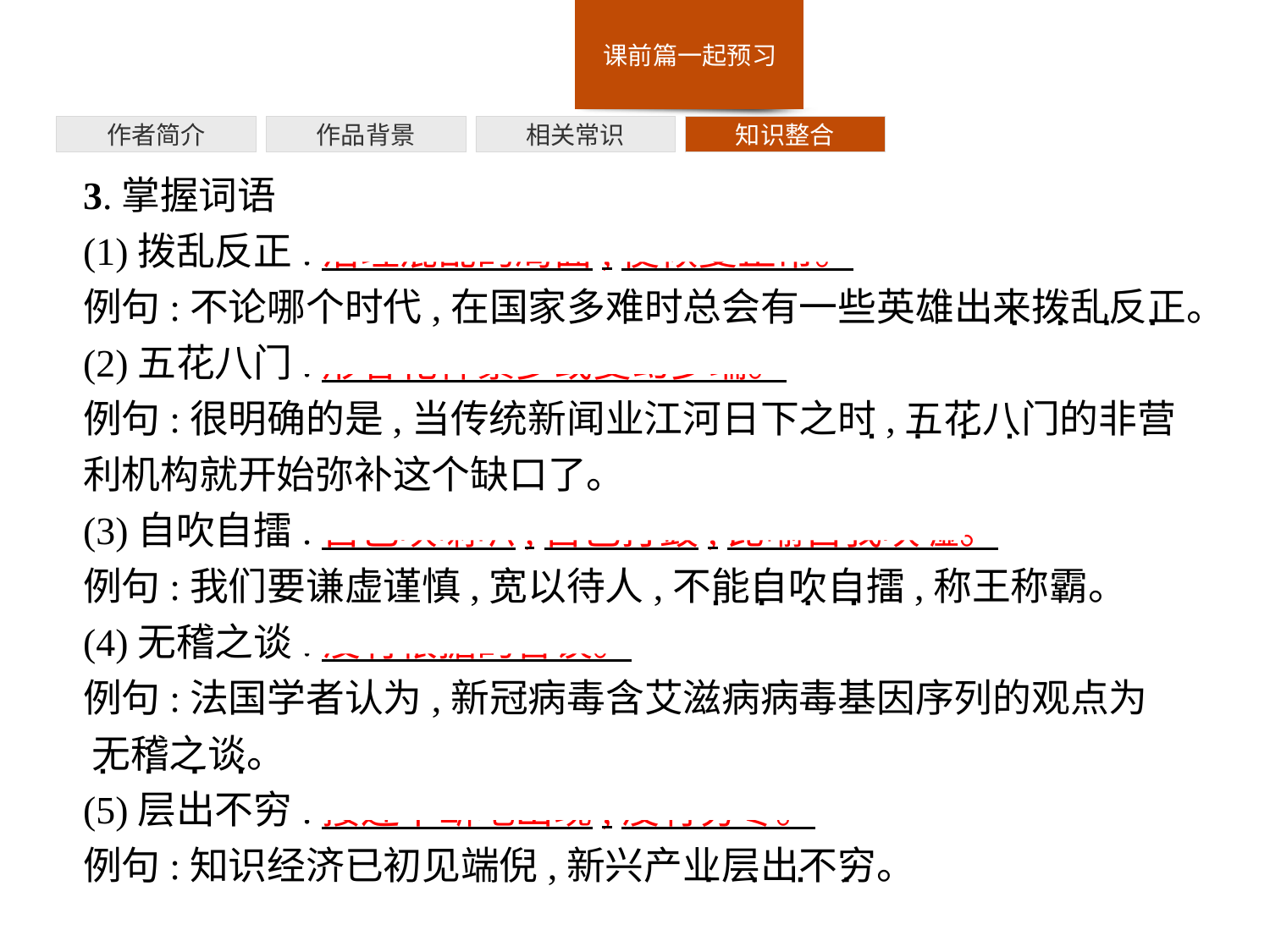

作者简介
作品背景
相关常识
知识整合
3.掌握词语
(1)拨乱反正:治理混乱的局面,使恢复正常。
例句:不论哪个时代,在国家多难时总会有一些英雄出来拨乱反正。
(2)五花八门:形容花样繁多或变幻多端。
例句:很明确的是,当传统新闻业江河日下之时,五花八门的非营利机构就开始弥补这个缺口了。
(3)自吹自擂:自己吹喇叭,自己打鼓,比喻自我吹嘘。
例句:我们要谦虚谨慎,宽以待人,不能自吹自擂,称王称霸。
(4)无稽之谈:没有根据的言谈。
例句:法国学者认为,新冠病毒含艾滋病病毒基因序列的观点为      无稽之谈。
(5)层出不穷:接连不断地出现,没有穷尽。
例句:知识经济已初见端倪,新兴产业层出不穷。
·    ·    ·    ·
·    ·    ·    ·
·    ·    ·    ·
·    ·    ·    ·
·    ·    ·    ·